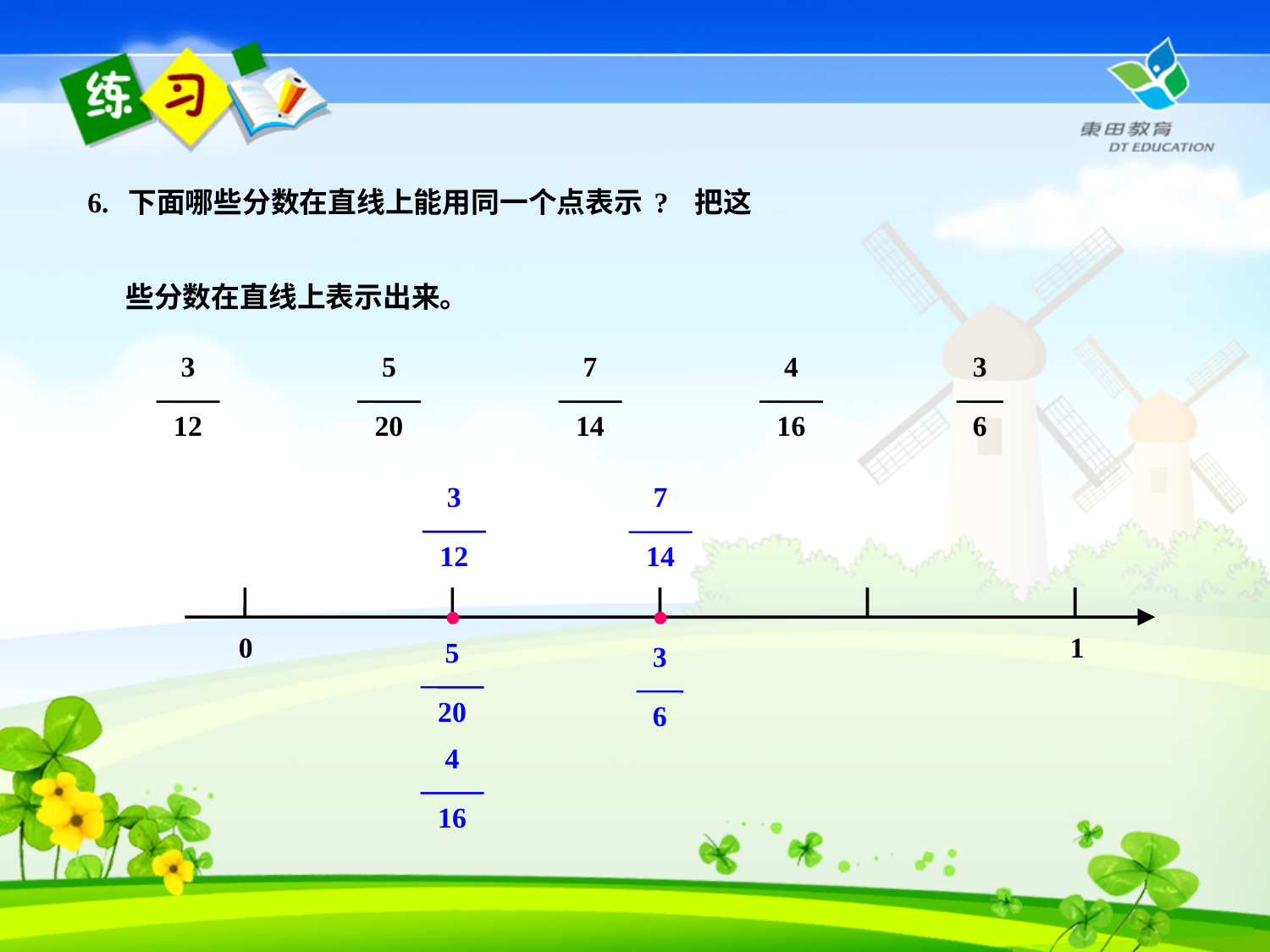

6. 下面哪些分数在直线上能用同一个点表示?  把这
    些分数在直线上表示出来。
3
12

5
20

7
14

4
16

3
6

3
12

7
14

0
1

5
20

3
6

4
16